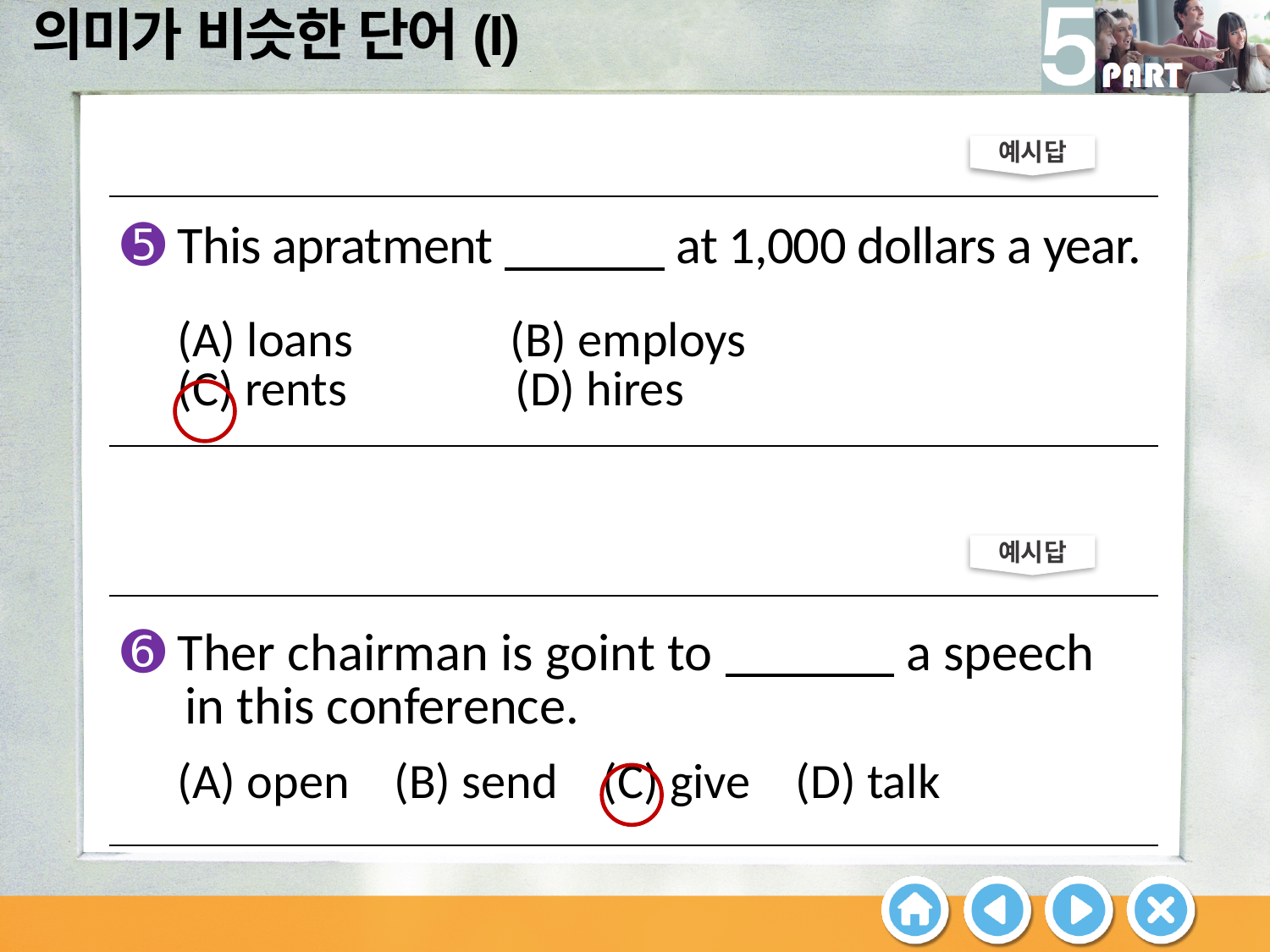

예시답
| ➎ This apratment at 1,000 dollars a year. (A) loans (B) employs (C) rents (D) hires |
| --- |

예시답
| ➏ Ther chairman is goint to a speech in this conference. (A) open (B) send (C) give (D) talk |
| --- |